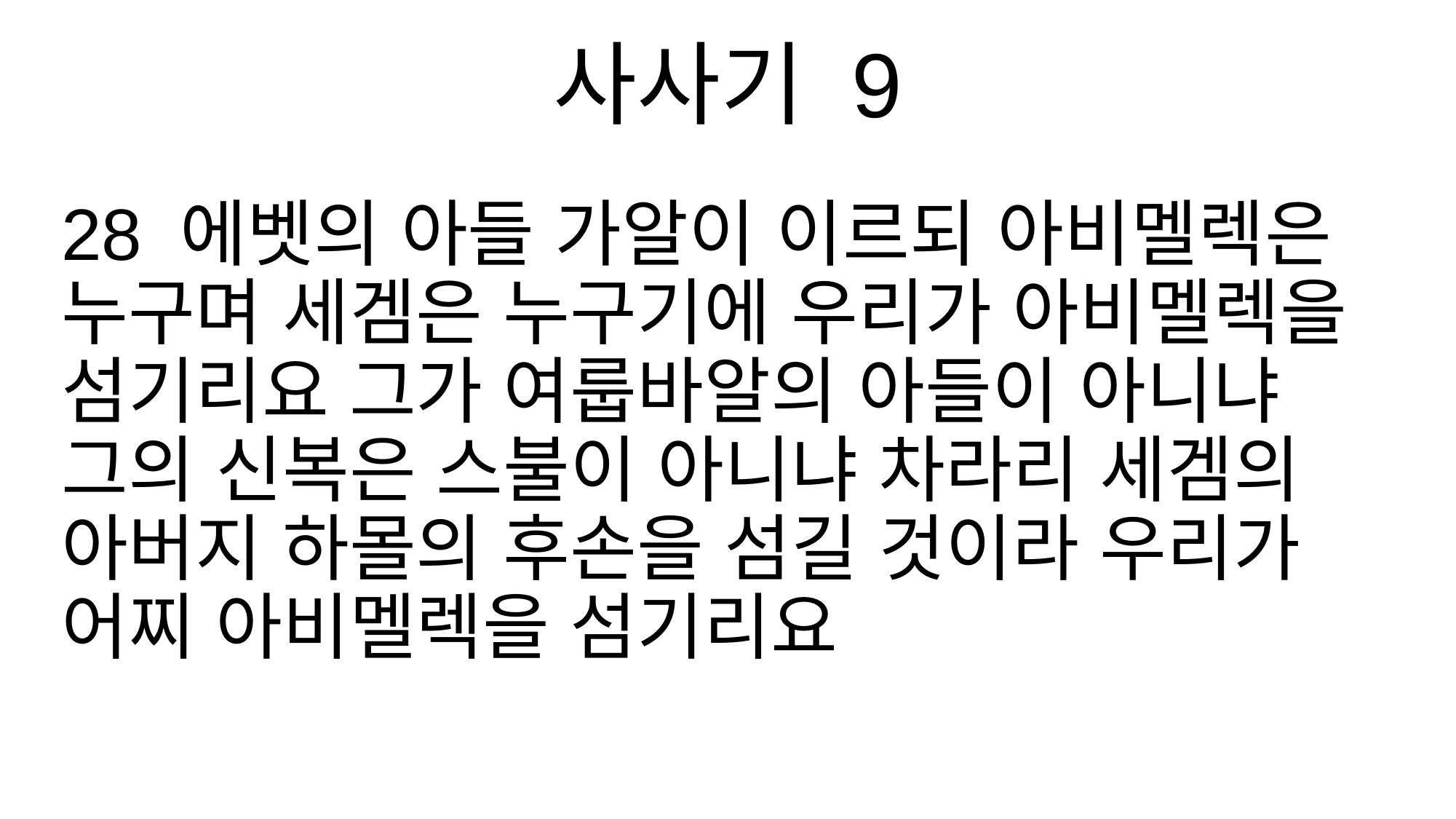

사사기 9
28 에벳의 아들 가알이 이르되 아비멜렉은 누구며 세겜은 누구기에 우리가 아비멜렉을 섬기리요 그가 여룹바알의 아들이 아니냐 그의 신복은 스불이 아니냐 차라리 세겜의 아버지 하몰의 후손을 섬길 것이라 우리가 어찌 아비멜렉을 섬기리요